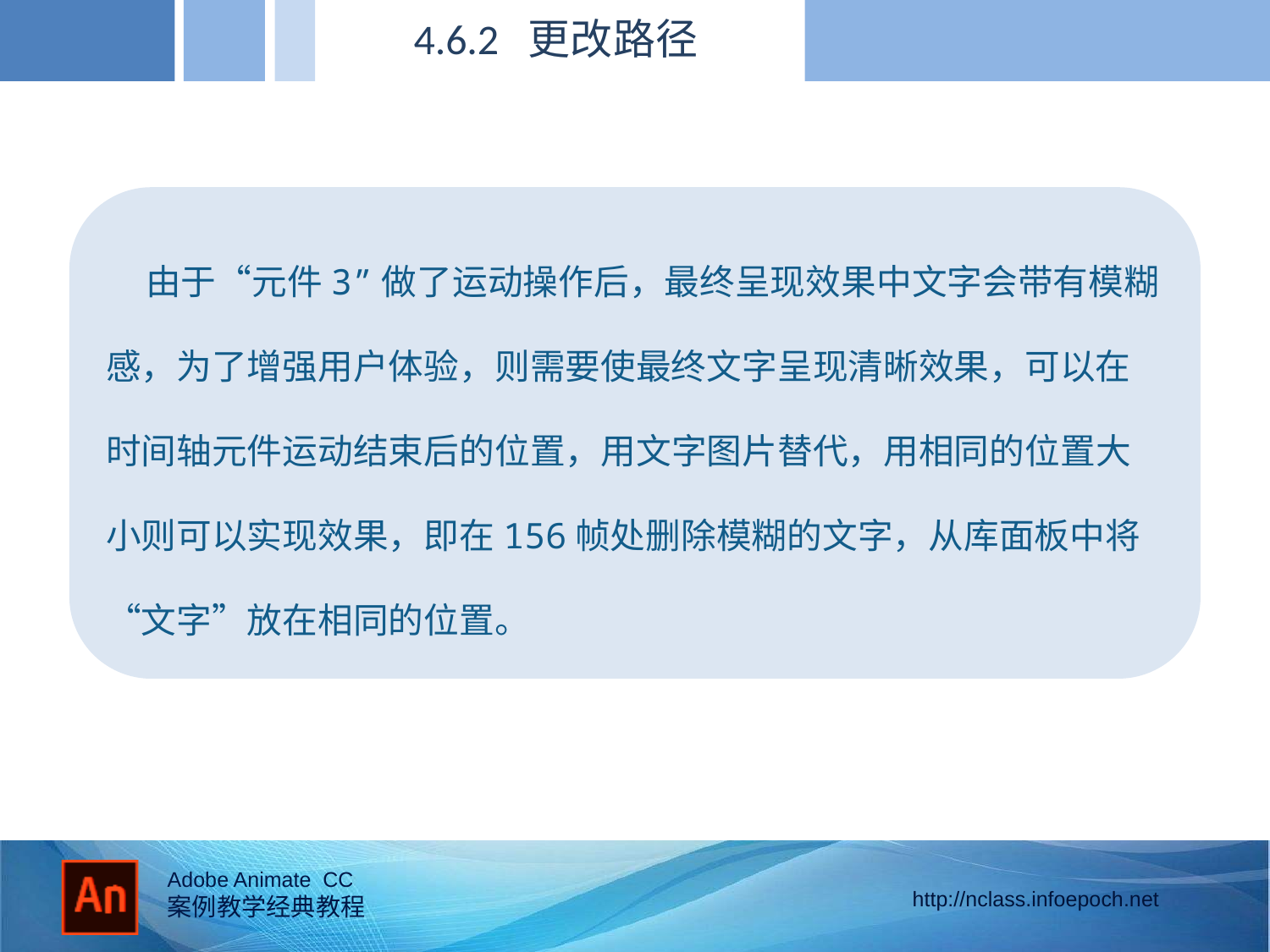

4.6.2  更改路径
    由于“元件3”做了运动操作后，最终呈现效果中文字会带有模糊感，为了增强用户体验，则需要使最终文字呈现清晰效果，可以在时间轴元件运动结束后的位置，用文字图片替代，用相同的位置大小则可以实现效果，即在156帧处删除模糊的文字，从库面板中将“文字”放在相同的位置。